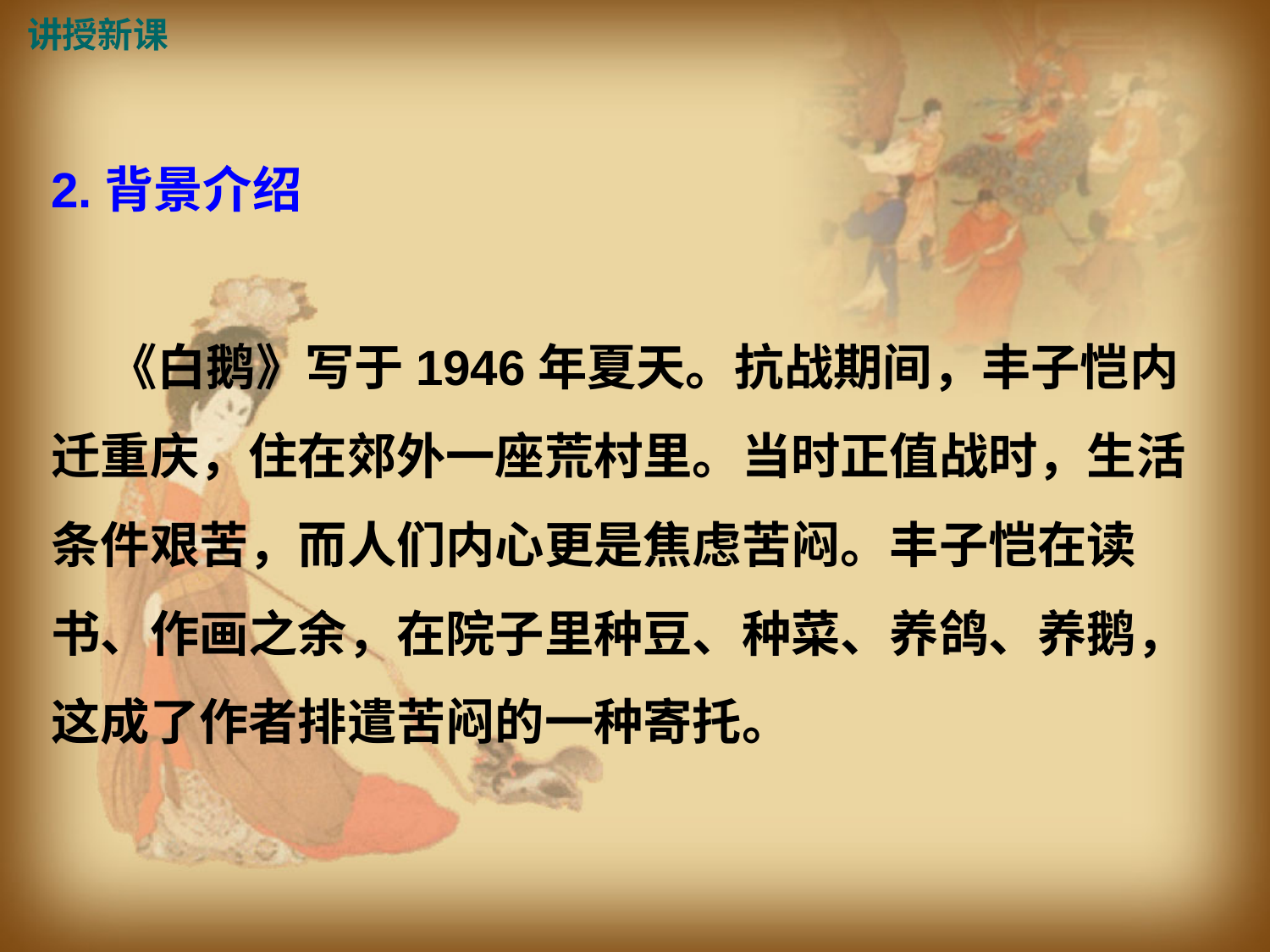

讲授新课
2.背景介绍

    《白鹅》写于1946年夏天。抗战期间，丰子恺内迁重庆，住在郊外一座荒村里。当时正值战时，生活条件艰苦，而人们内心更是焦虑苦闷。丰子恺在读书、作画之余，在院子里种豆、种菜、养鸽、养鹅，这成了作者排遣苦闷的一种寄托。